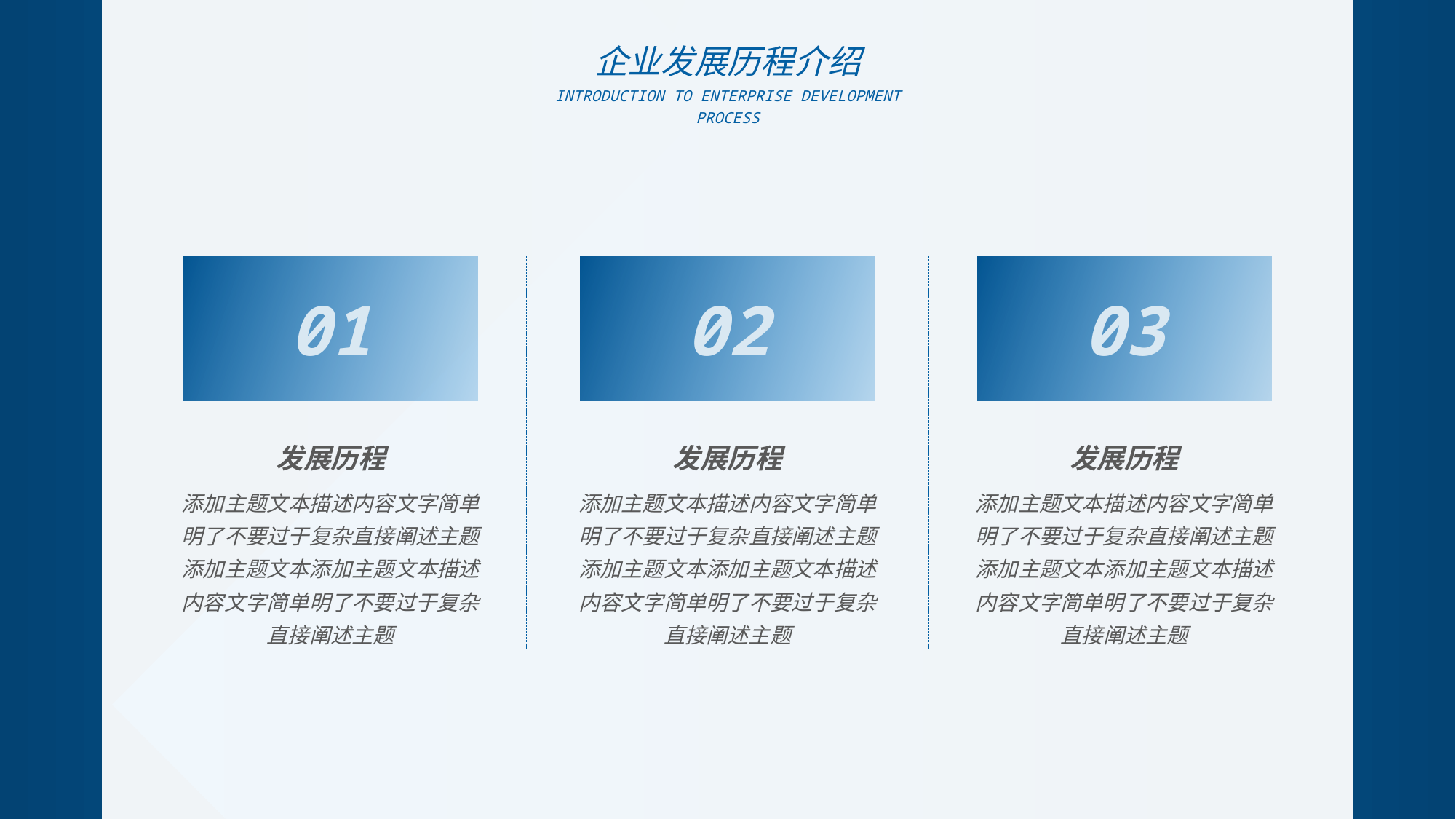

企业发展历程介绍
INTRODUCTION TO ENTERPRISE DEVELOPMENT PROCESS

01
02
03
发展历程
发展历程
发展历程
添加主题文本描述内容文字简单明了不要过于复杂直接阐述主题添加主题文本添加主题文本描述内容文字简单明了不要过于复杂直接阐述主题
添加主题文本描述内容文字简单明了不要过于复杂直接阐述主题添加主题文本添加主题文本描述内容文字简单明了不要过于复杂直接阐述主题
添加主题文本描述内容文字简单明了不要过于复杂直接阐述主题添加主题文本添加主题文本描述内容文字简单明了不要过于复杂直接阐述主题